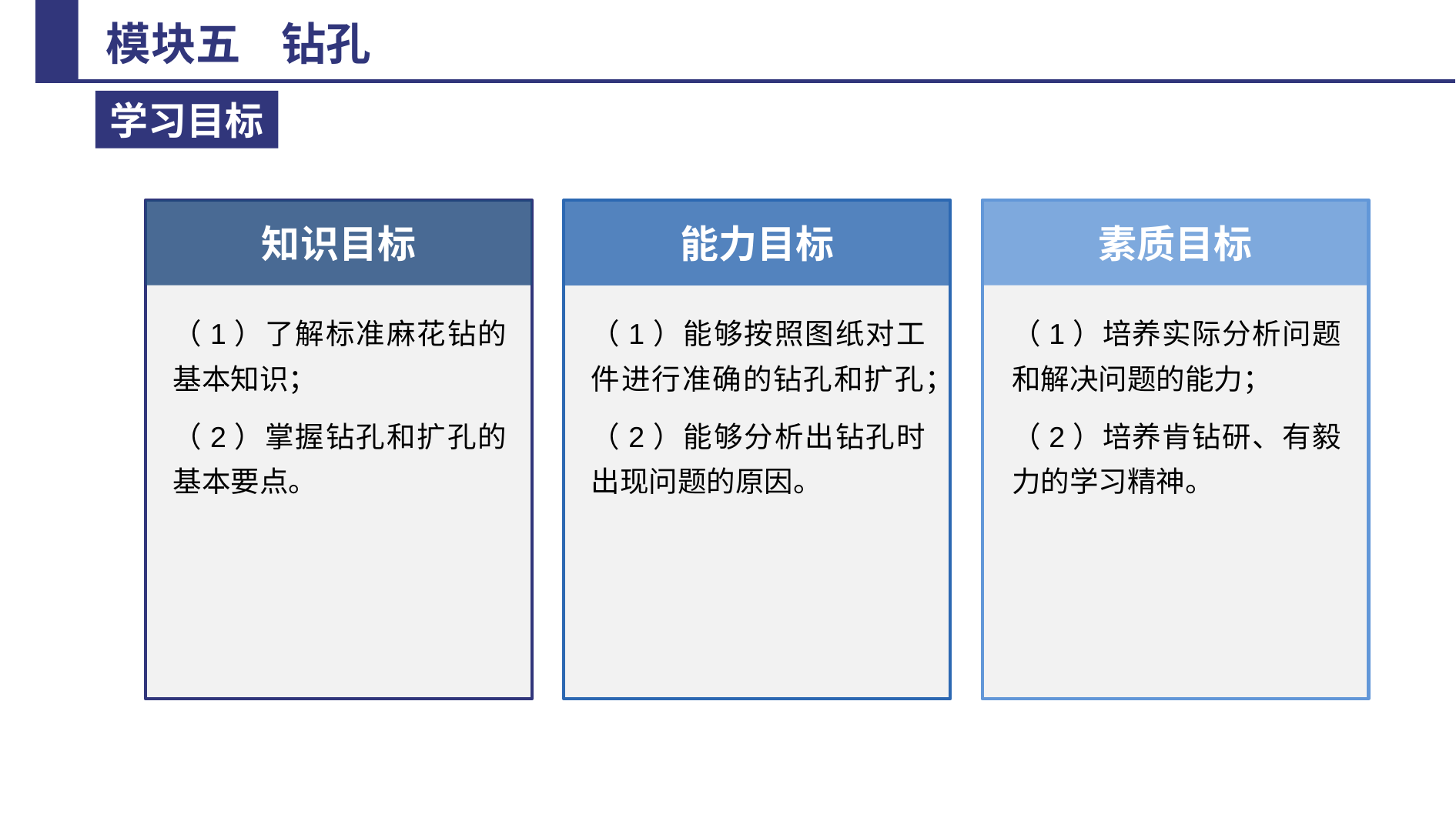

知识目标
素质目标

能力目标

（1）了解标准麻花钻的基本知识；
（2）掌握钻孔和扩孔的基本要点。
（1）能够按照图纸对工件进行准确的钻孔和扩孔；
（2）能够分析出钻孔时出现问题的原因。
（1）培养实际分析问题和解决问题的能力；
（2）培养肯钻研、有毅力的学习精神。